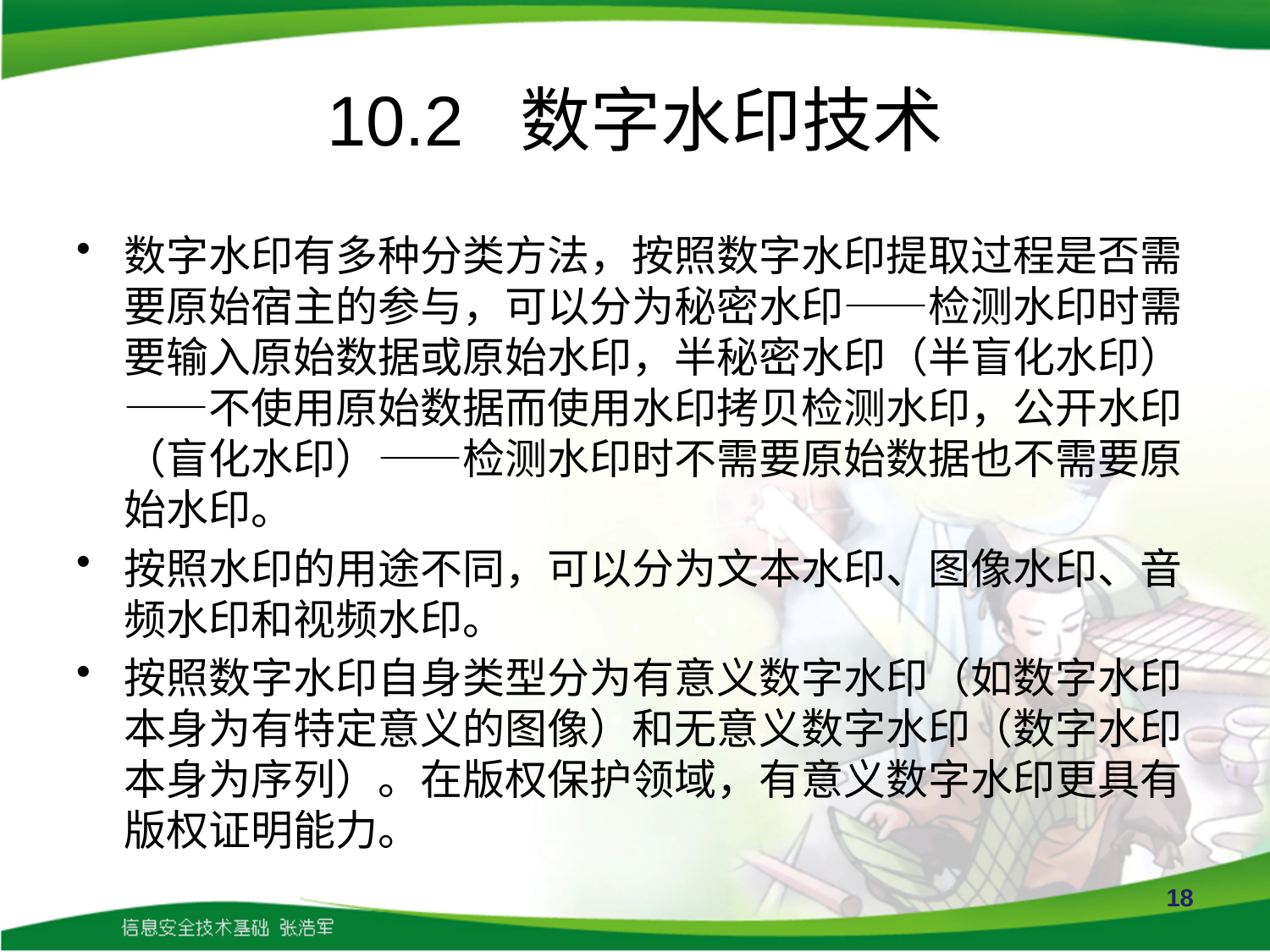

# 10.2  数字水印技术
数字水印有多种分类方法，按照数字水印提取过程是否需要原始宿主的参与，可以分为秘密水印——检测水印时需要输入原始数据或原始水印，半秘密水印（半盲化水印）——不使用原始数据而使用水印拷贝检测水印，公开水印（盲化水印）——检测水印时不需要原始数据也不需要原始水印。
按照水印的用途不同，可以分为文本水印、图像水印、音频水印和视频水印。
按照数字水印自身类型分为有意义数字水印（如数字水印本身为有特定意义的图像）和无意义数字水印（数字水印本身为序列）。在版权保护领域，有意义数字水印更具有版权证明能力。
18